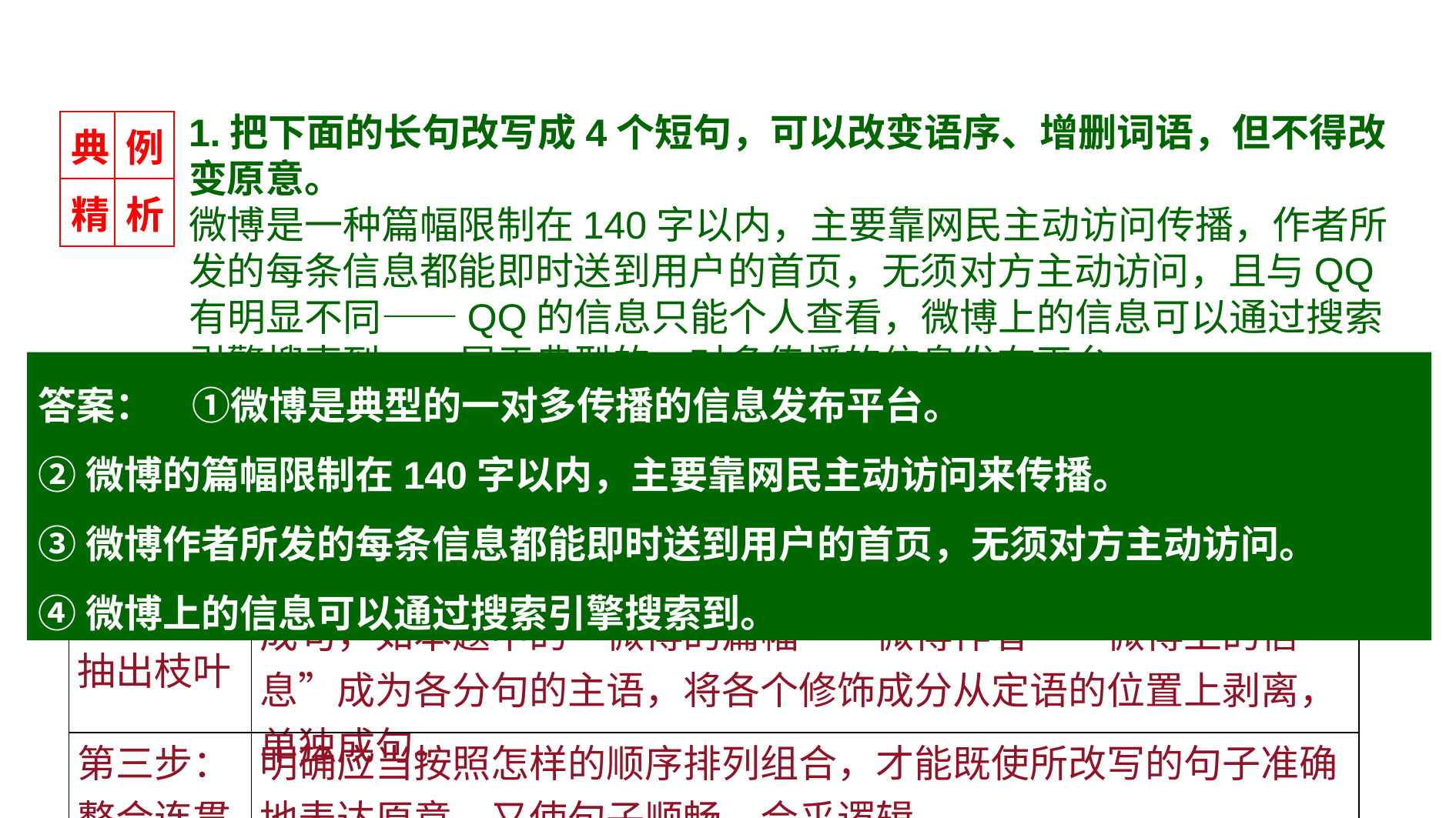

1.把下面的长句改写成4个短句，可以改变语序、增删词语，但不得改变原意。
微博是一种篇幅限制在140字以内，主要靠网民主动访问传播，作者所发的每条信息都能即时送到用户的首页，无须对方主动访问，且与QQ有明显不同——QQ的信息只能个人查看，微博上的信息可以通过搜索引擎搜索到——属于典型的一对多传播的信息发布平台。
| 典 | 例 |
| --- | --- |
| 精 | 析 |
答案：　①微博是典型的一对多传播的信息发布平台。
②微博的篇幅限制在140字以内，主要靠网民主动访问来传播。
③微博作者所发的每条信息都能即时送到用户的首页，无须对方主动访问。
④微博上的信息可以通过搜索引擎搜索到。
| 第一步：提取主干 | 在变换句式前，要准确把握句子的意思，认真分析句子的成分，分清主次，提取主要信息，作为主干句。如本题中的“微博是……信息发布平台”就是主干句。 |
| --- | --- |
| 第二步：抽出枝叶 | 在找出主干句的基础上，分析句子的其他成分，抽出修饰语独立成句，如本题中的“微博的篇幅”“微博作者”“微博上的信息”成为各分句的主语，将各个修饰成分从定语的位置上剥离，单独成句。 |
| 第三步：整合连贯 | 明确应当按照怎样的顺序排列组合，才能既使所改写的句子准确地表达原意，又使句子顺畅，合乎逻辑。 |